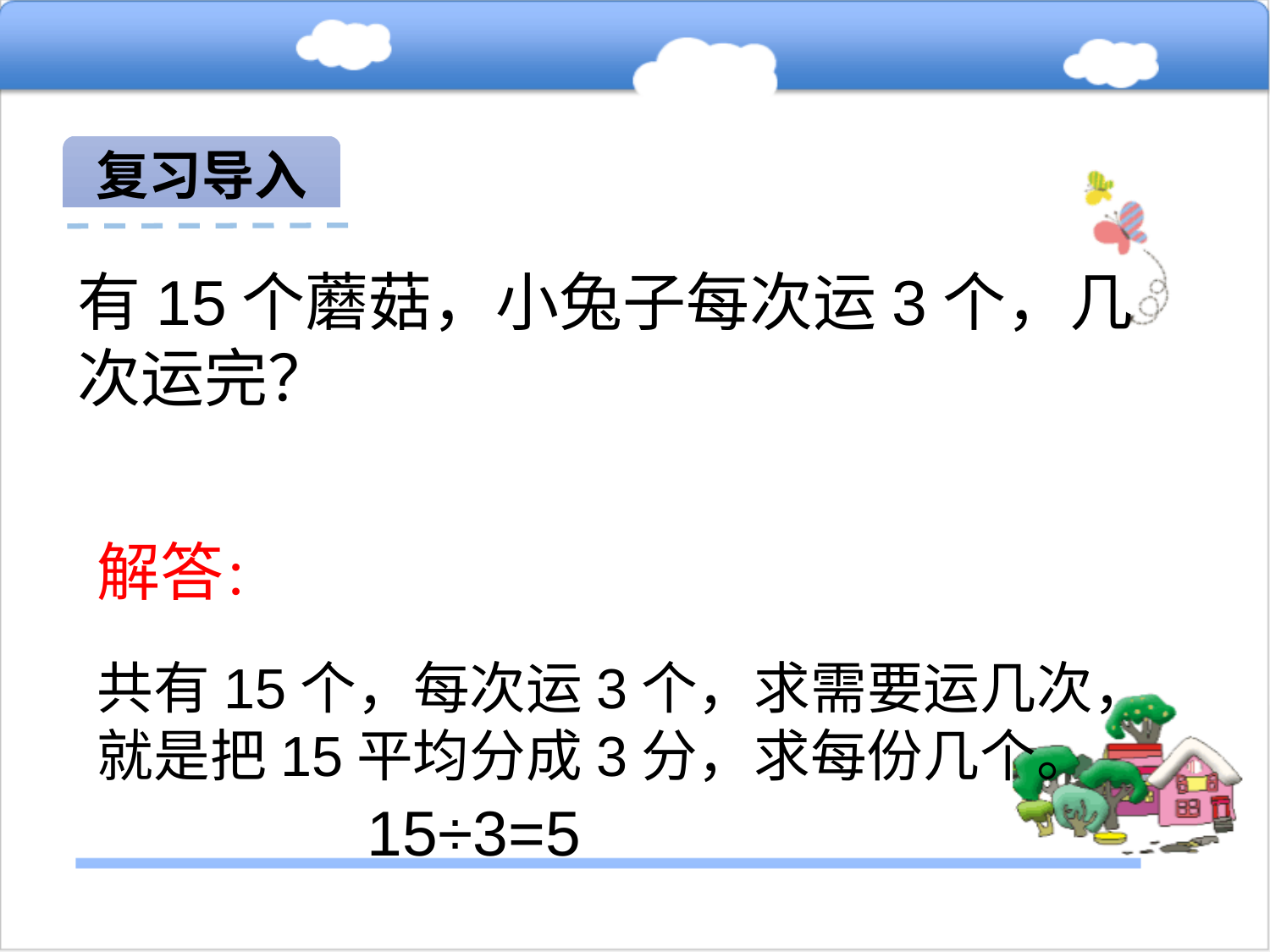

复习导入
有15个蘑菇，小兔子每次运3个，几次运完？
解答：
共有15个，每次运3个，求需要运几次，就是把15平均分成3分，求每份几个。
15÷3=5